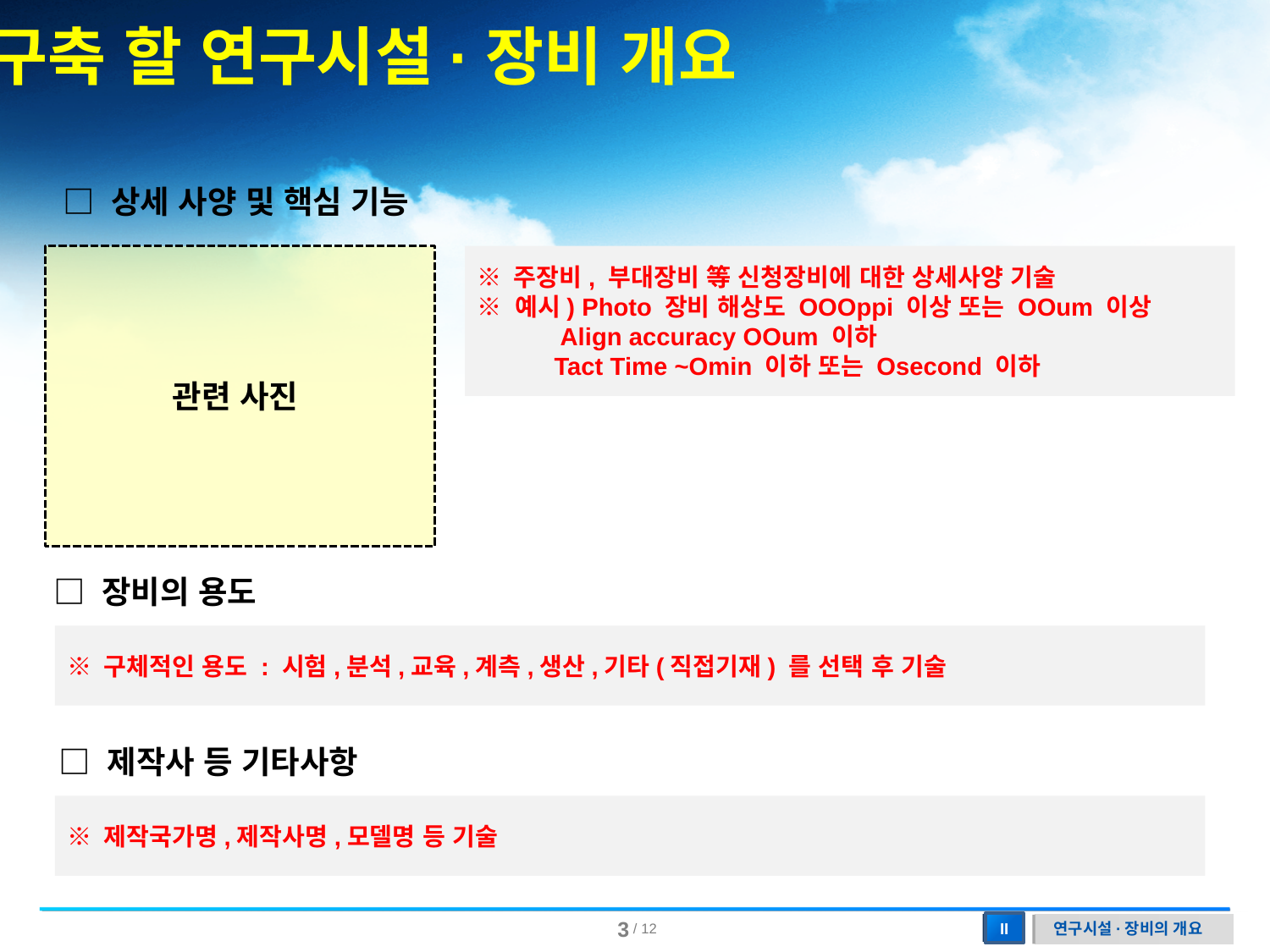

구축 할 연구시설·장비 개요
□ 상세 사양 및 핵심 기능
관련 사진
※ 주장비, 부대장비 等 신청장비에 대한 상세사양 기술
※ 예시) Photo 장비 해상도 OOOppi 이상 또는 OOum 이상
           Align accuracy OOum 이하
           Tact Time ~Omin 이하 또는 Osecond 이하
□ 장비의 용도
※ 구체적인 용도 : 시험,분석,교육,계측,생산,기타(직접기재) 를 선택 후 기술
□ 제작사 등 기타사항
※ 제작국가명,제작사명,모델명 등 기술
연구시설·장비의 개요
II